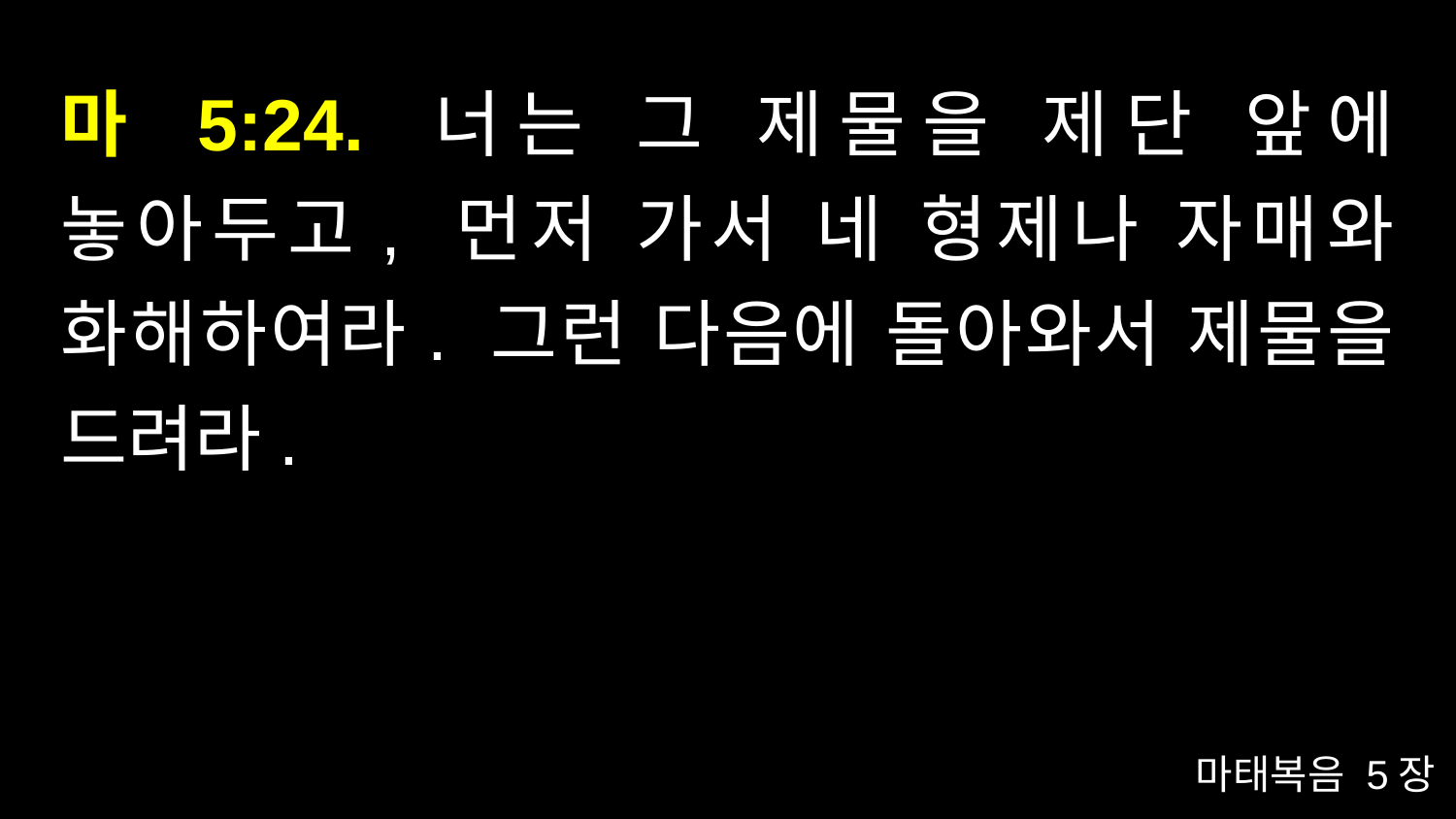

# 마 5:24. 너는 그 제물을 제단 앞에 놓아두고, 먼저 가서 네 형제나 자매와 화해하여라. 그런 다음에 돌아와서 제물을 드려라.
마태복음 5장